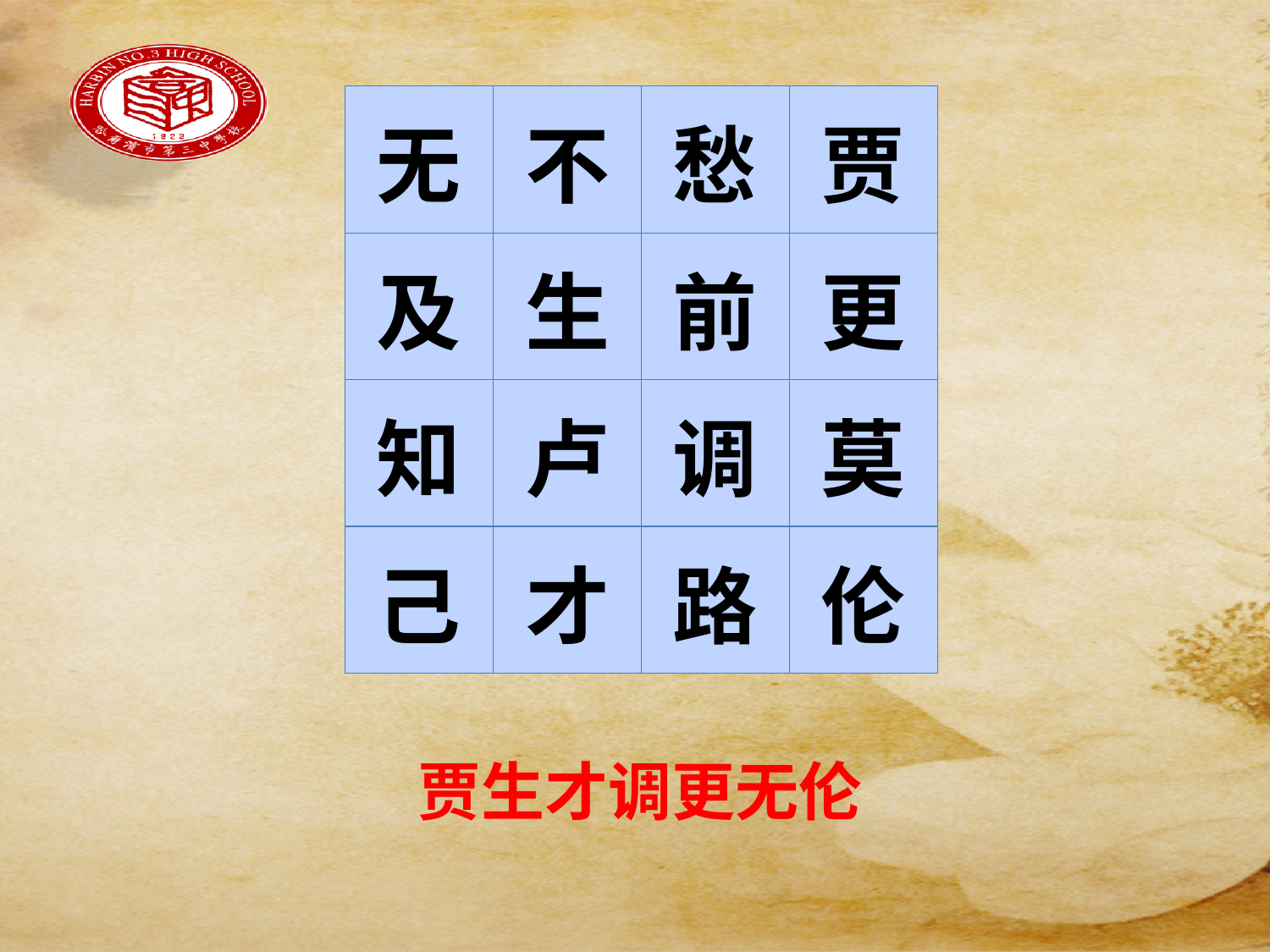

#
| 无 | 不 | 愁 | 贾 |
| --- | --- | --- | --- |
| 及 | 生 | 前 | 更 |
| 知 | 卢 | 调 | 莫 |
| 己 | 才 | 路 | 伦 |
贾生才调更无伦